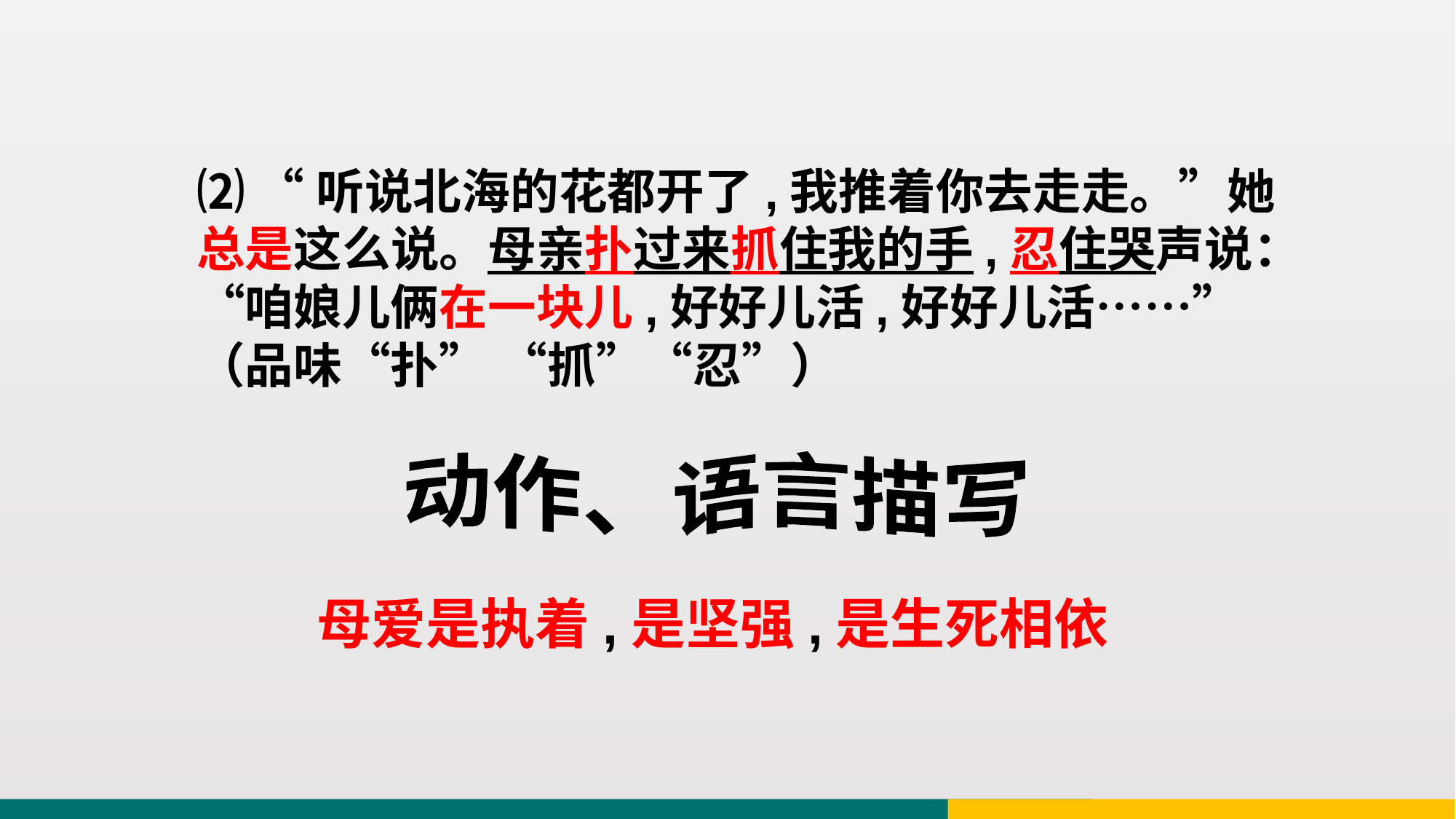

⑵ “听说北海的花都开了,我推着你去走走。”她总是这么说。母亲扑过来抓住我的手,忍住哭声说：“咱娘儿俩在一块儿,好好儿活,好好儿活……”（品味“扑” “抓”“忍”）
动作、语言描写
母爱是执着,是坚强,是生死相依